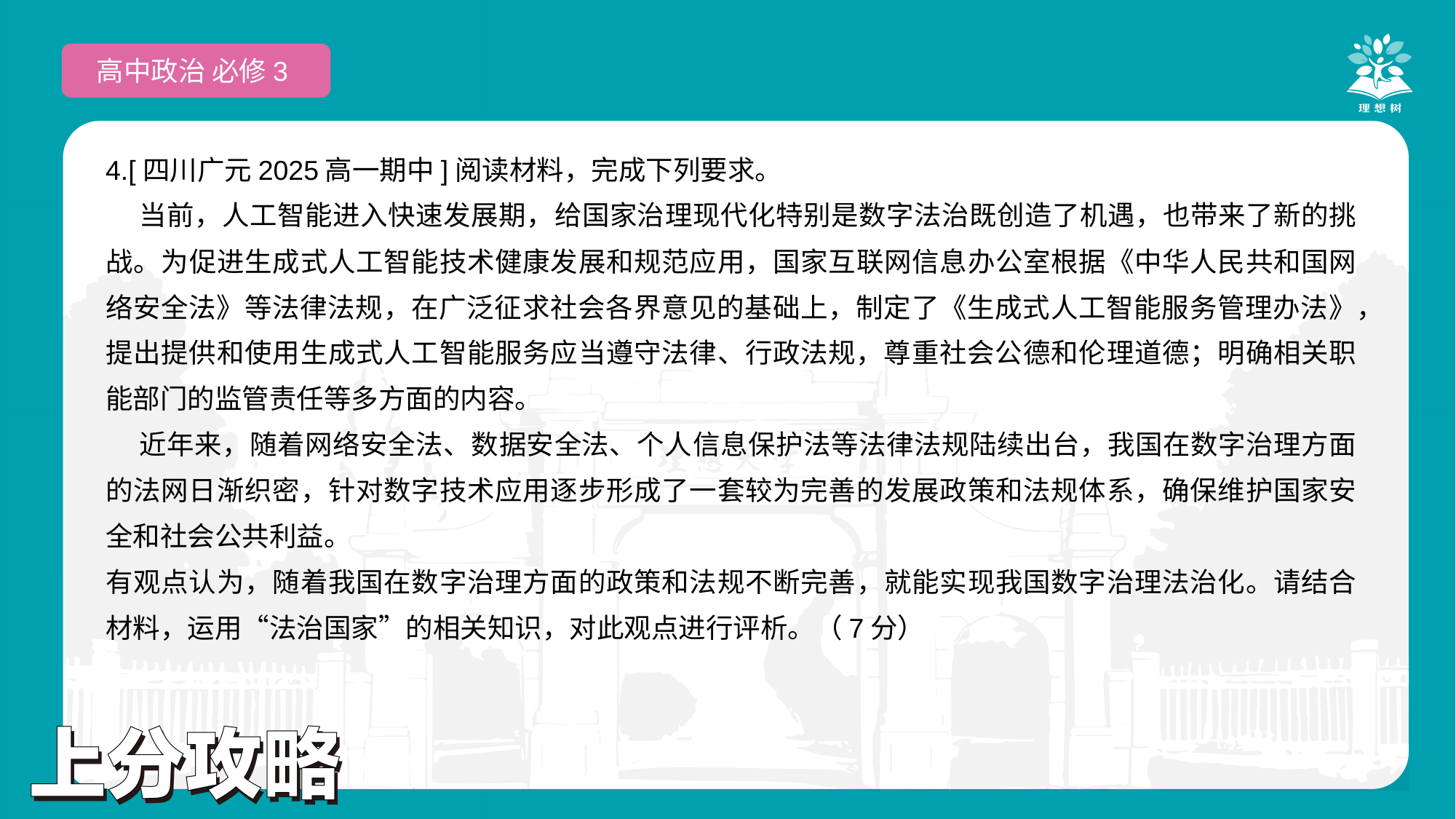

高中政治 必修3
4.[四川广元2025高一期中]阅读材料，完成下列要求。
    当前，人工智能进入快速发展期，给国家治理现代化特别是数字法治既创造了机遇，也带来了新的挑战。为促进生成式人工智能技术健康发展和规范应用，国家互联网信息办公室根据《中华人民共和国网络安全法》等法律法规，在广泛征求社会各界意见的基础上，制定了《生成式人工智能服务管理办法》，提出提供和使用生成式人工智能服务应当遵守法律、行政法规，尊重社会公德和伦理道德；明确相关职能部门的监管责任等多方面的内容。
    近年来，随着网络安全法、数据安全法、个人信息保护法等法律法规陆续出台，我国在数字治理方面的法网日渐织密，针对数字技术应用逐步形成了一套较为完善的发展政策和法规体系，确保维护国家安全和社会公共利益。
有观点认为，随着我国在数字治理方面的政策和法规不断完善，就能实现我国数字治理法治化。请结合材料，运用“法治国家”的相关知识，对此观点进行评析。（7分）